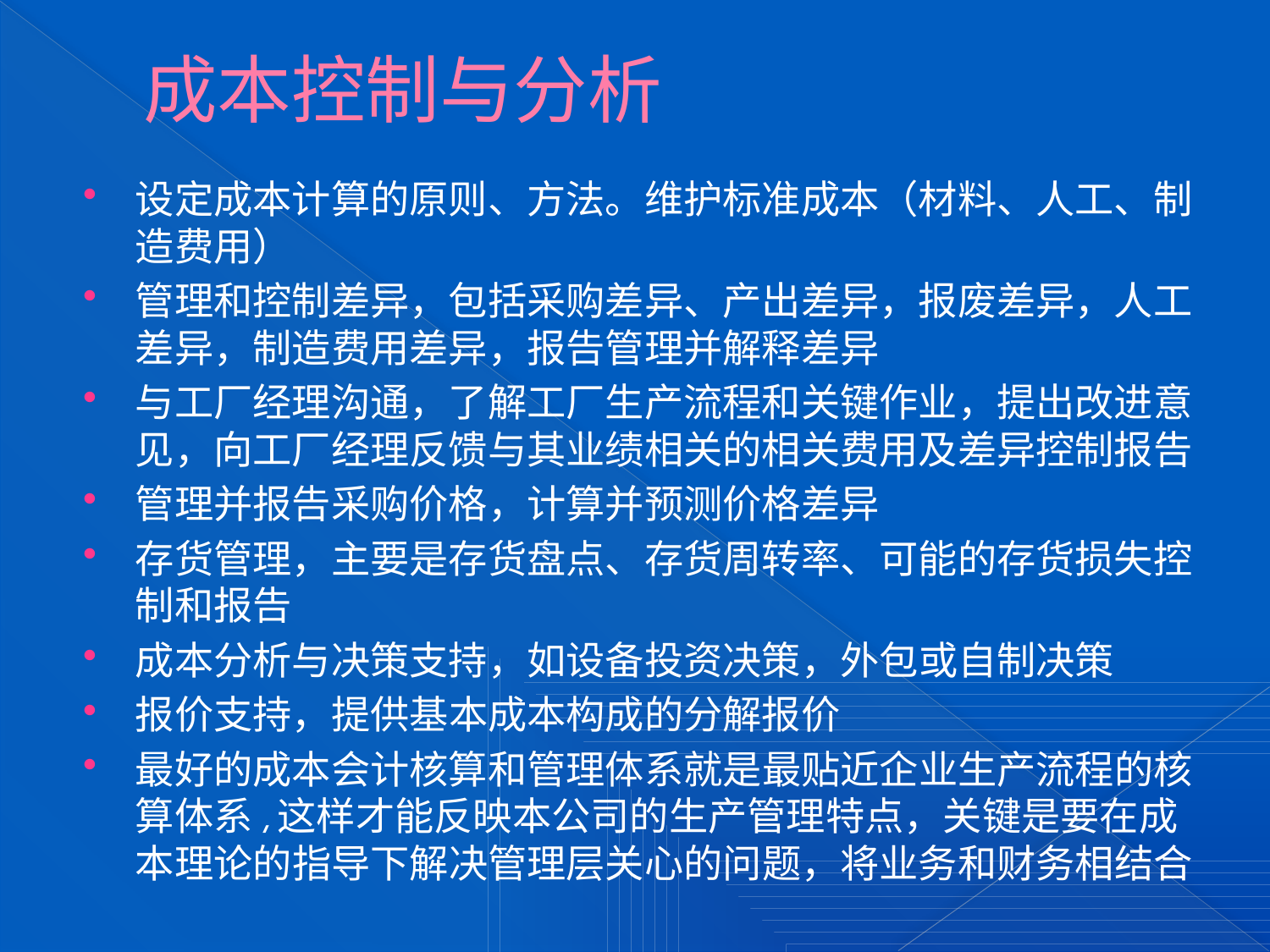

# 成本控制与分析
设定成本计算的原则、方法。维护标准成本（材料、人工、制造费用）
管理和控制差异，包括采购差异、产出差异，报废差异，人工差异，制造费用差异，报告管理并解释差异
与工厂经理沟通，了解工厂生产流程和关键作业，提出改进意见，向工厂经理反馈与其业绩相关的相关费用及差异控制报告
管理并报告采购价格，计算并预测价格差异
存货管理，主要是存货盘点、存货周转率、可能的存货损失控制和报告
成本分析与决策支持，如设备投资决策，外包或自制决策
报价支持，提供基本成本构成的分解报价
最好的成本会计核算和管理体系就是最贴近企业生产流程的核算体系,这样才能反映本公司的生产管理特点，关键是要在成本理论的指导下解决管理层关心的问题，将业务和财务相结合